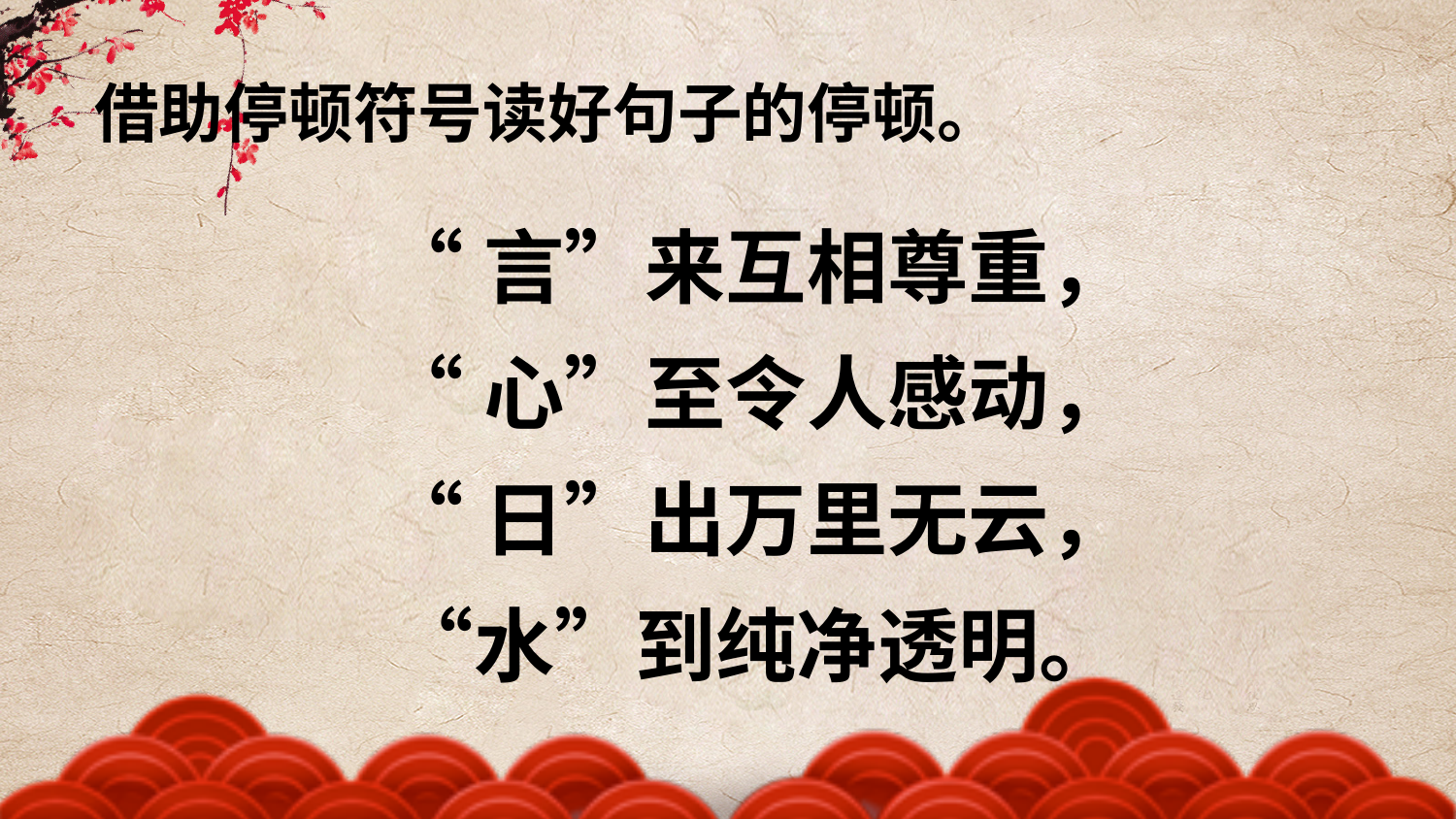

借助停顿符号读好句子的停顿。
“言”来互相尊重，
“心”至令人感动，
“日”出万里无云，“水”到纯净透明。